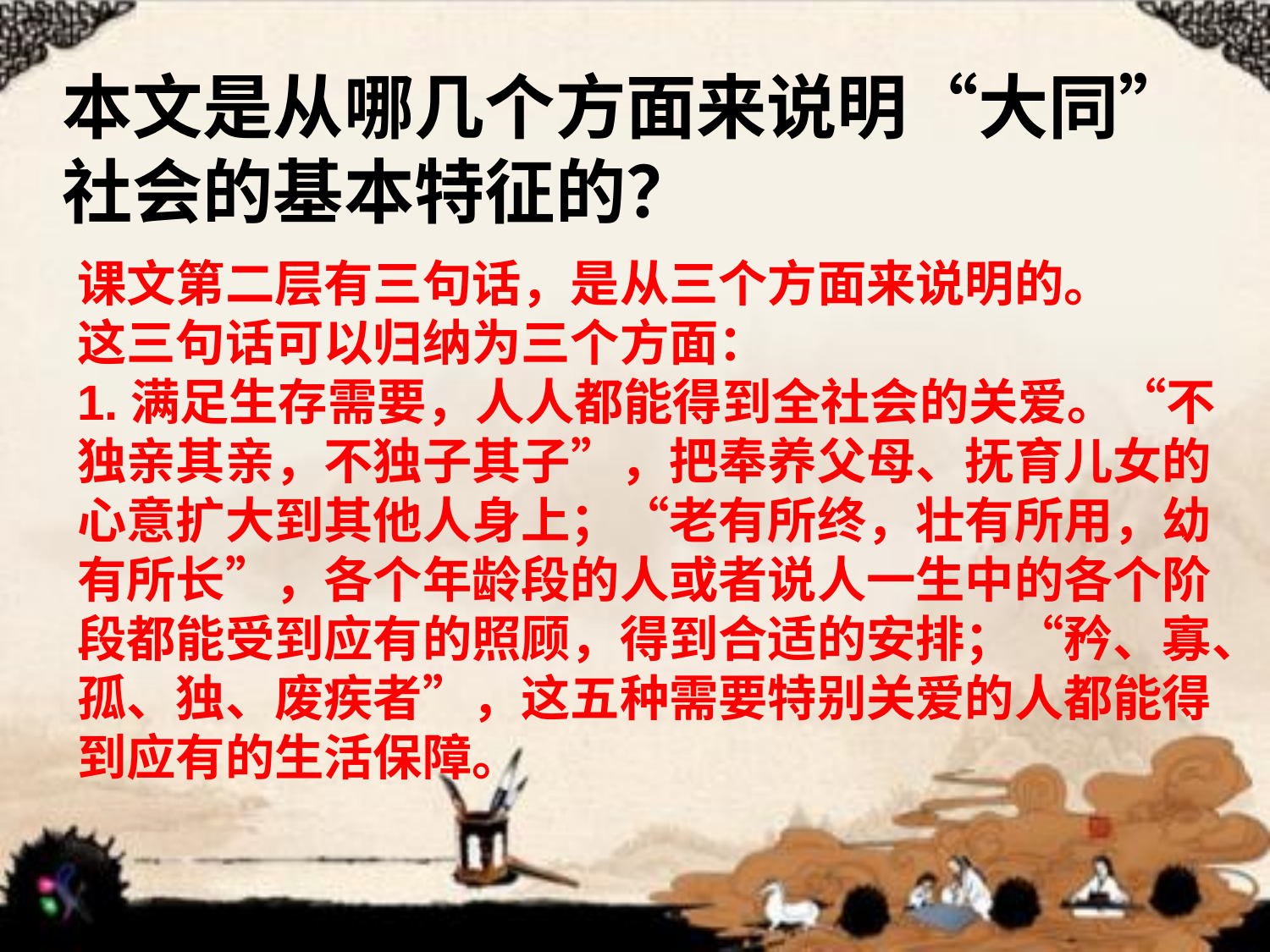

本文是从哪几个方面来说明“大同”社会的基本特征的？
课文第二层有三句话，是从三个方面来说明的。
这三句话可以归纳为三个方面：
1.满足生存需要，人人都能得到全社会的关爱。“不独亲其亲，不独子其子”，把奉养父母、抚育儿女的心意扩大到其他人身上；“老有所终，壮有所用，幼有所长”，各个年龄段的人或者说人一生中的各个阶段都能受到应有的照顾，得到合适的安排；“矜、寡、孤、独、废疾者”，这五种需要特别关爱的人都能得到应有的生活保障。